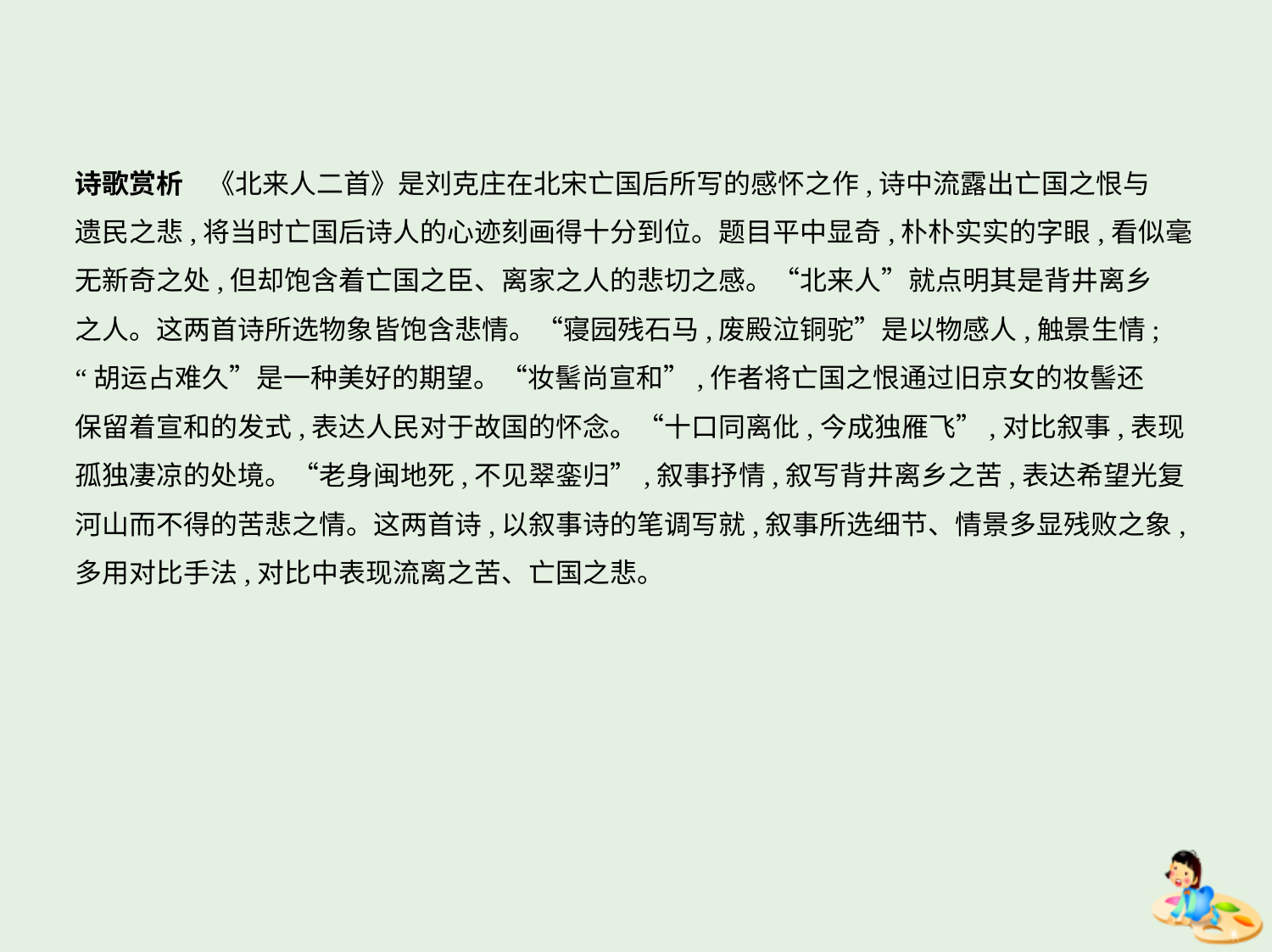

诗歌赏析    《北来人二首》是刘克庄在北宋亡国后所写的感怀之作,诗中流露出亡国之恨与
遗民之悲,将当时亡国后诗人的心迹刻画得十分到位。题目平中显奇,朴朴实实的字眼,看似毫
无新奇之处,但却饱含着亡国之臣、离家之人的悲切之感。“北来人”就点明其是背井离乡
之人。这两首诗所选物象皆饱含悲情。“寝园残石马,废殿泣铜驼”是以物感人,触景生情;
“胡运占难久”是一种美好的期望。“妆髺尚宣和”,作者将亡国之恨通过旧京女的妆髻还
保留着宣和的发式,表达人民对于故国的怀念。“十口同离仳,今成独雁飞”,对比叙事,表现
孤独凄凉的处境。“老身闽地死,不见翠銮归”,叙事抒情,叙写背井离乡之苦,表达希望光复
河山而不得的苦悲之情。这两首诗,以叙事诗的笔调写就,叙事所选细节、情景多显残败之象,
多用对比手法,对比中表现流离之苦、亡国之悲。